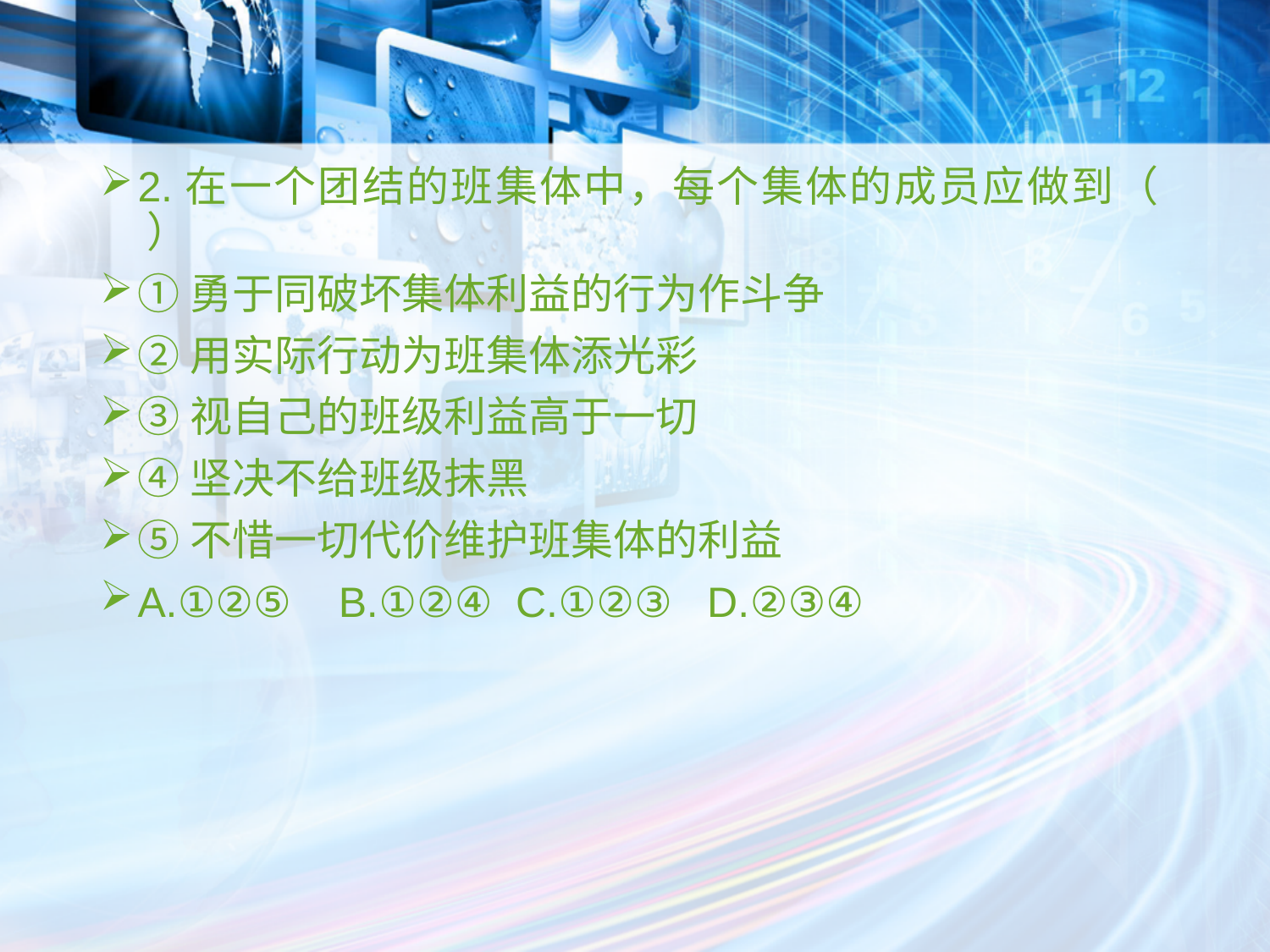

2.在一个团结的班集体中，每个集体的成员应做到（   ）
①勇于同破坏集体利益的行为作斗争
②用实际行动为班集体添光彩
③视自己的班级利益高于一切
④坚决不给班级抹黑
⑤不惜一切代价维护班集体的利益
A.①②⑤    B.①②④  C.①②③   D.②③④